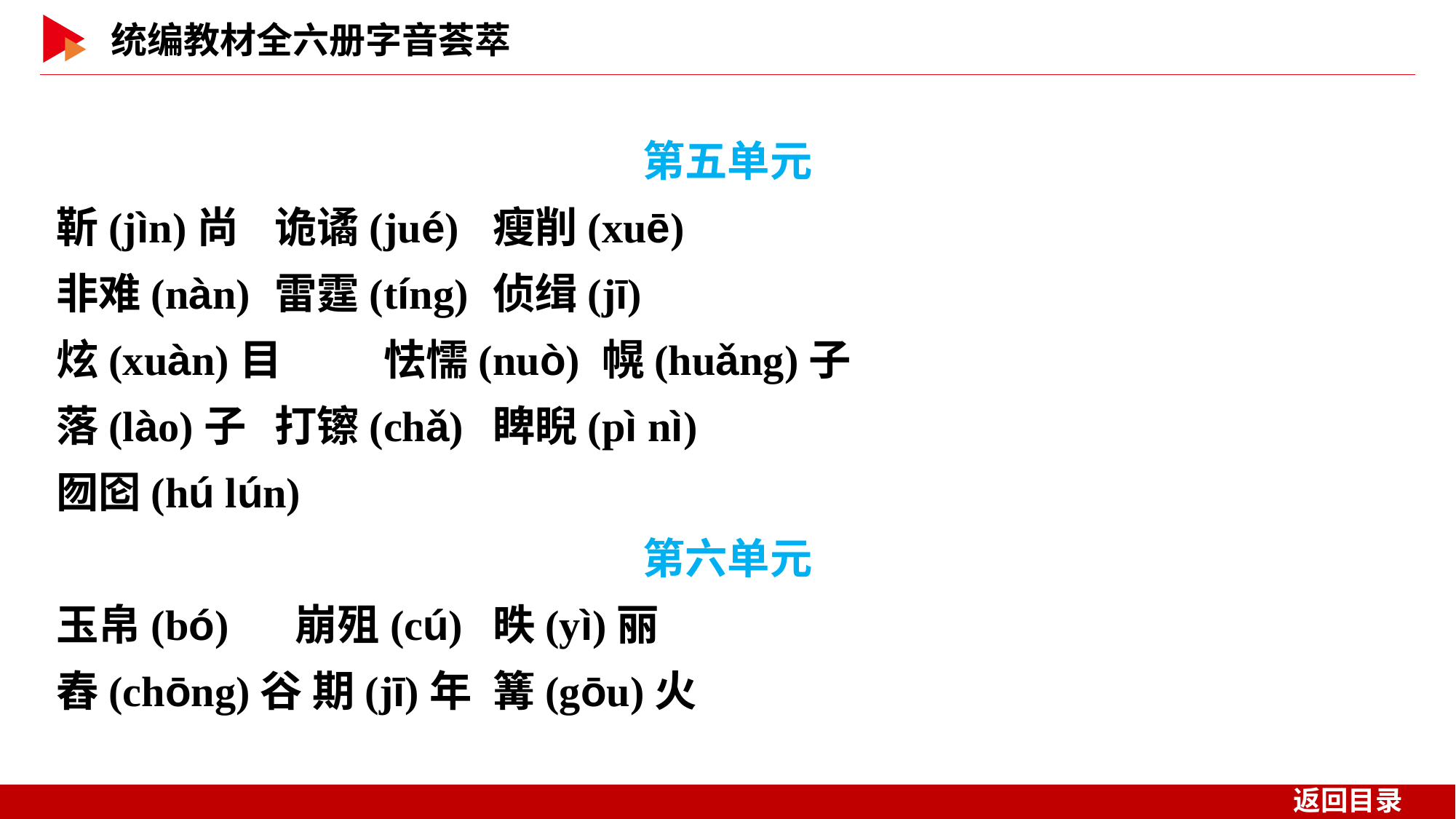

第五单元
靳(jìn)尚	诡谲(jué)	瘦削(xuē)
非难(nàn)	雷霆(tíng)	侦缉(jī)
炫(xuàn)目	怯懦(nuò)	幌(huǎng)子
落(lào)子	打镲(chǎ)	睥睨(pì nì)
囫囵(hú lún)
第六单元
玉帛(bó)	 崩殂(cú)	昳(yì)丽
舂(chōng)谷 期(jī)年	篝(gōu)火